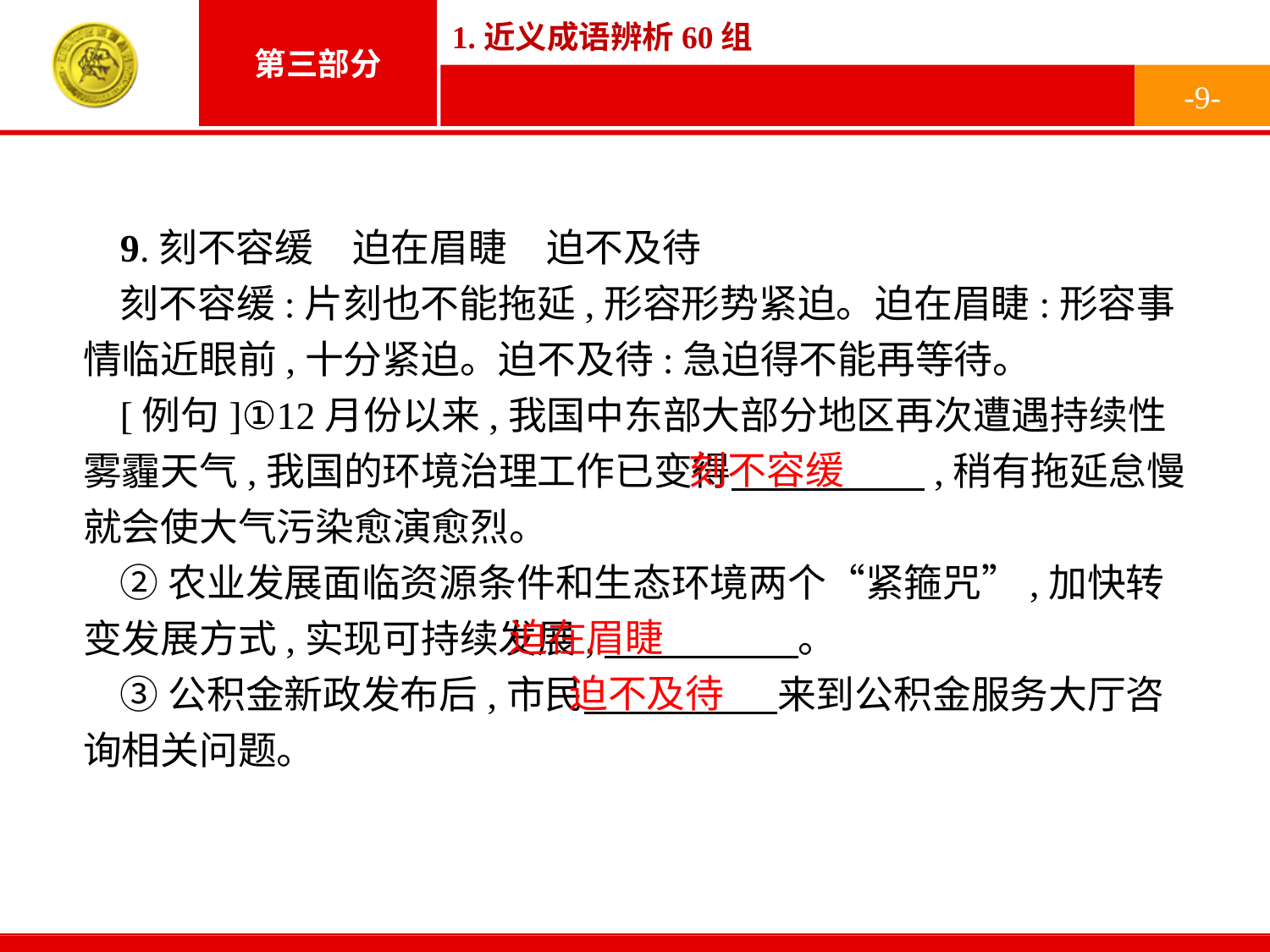

-9-
9.刻不容缓　迫在眉睫　迫不及待
刻不容缓:片刻也不能拖延,形容形势紧迫。迫在眉睫:形容事情临近眼前,十分紧迫。迫不及待:急迫得不能再等待。
[例句]①12月份以来,我国中东部大部分地区再次遭遇持续性雾霾天气,我国的环境治理工作已变得　　　　　,稍有拖延怠慢就会使大气污染愈演愈烈。
②农业发展面临资源条件和生态环境两个“紧箍咒”,加快转变发展方式,实现可持续发展,　　　　　。
③公积金新政发布后,市民　　　　　来到公积金服务大厅咨询相关问题。
刻不容缓
迫在眉睫
迫不及待